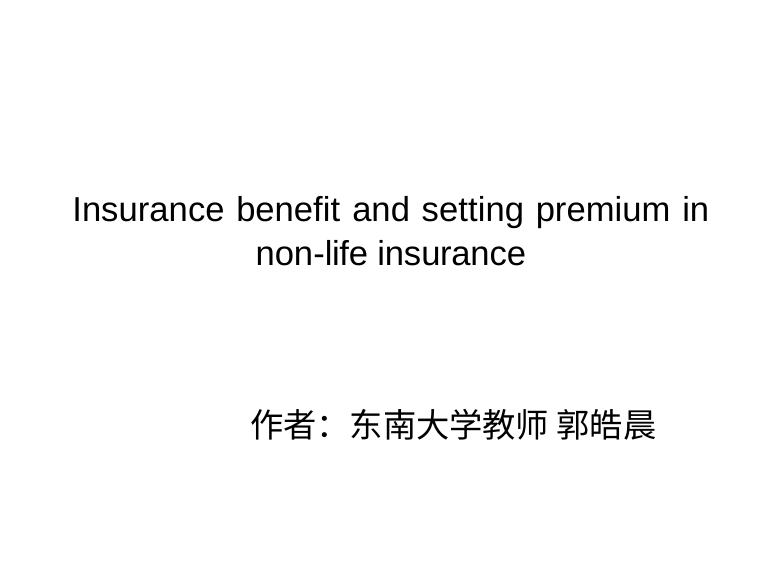

# Insurance benefit and setting premium in non-life insurance
作者：东南大学教师 郭皓晨